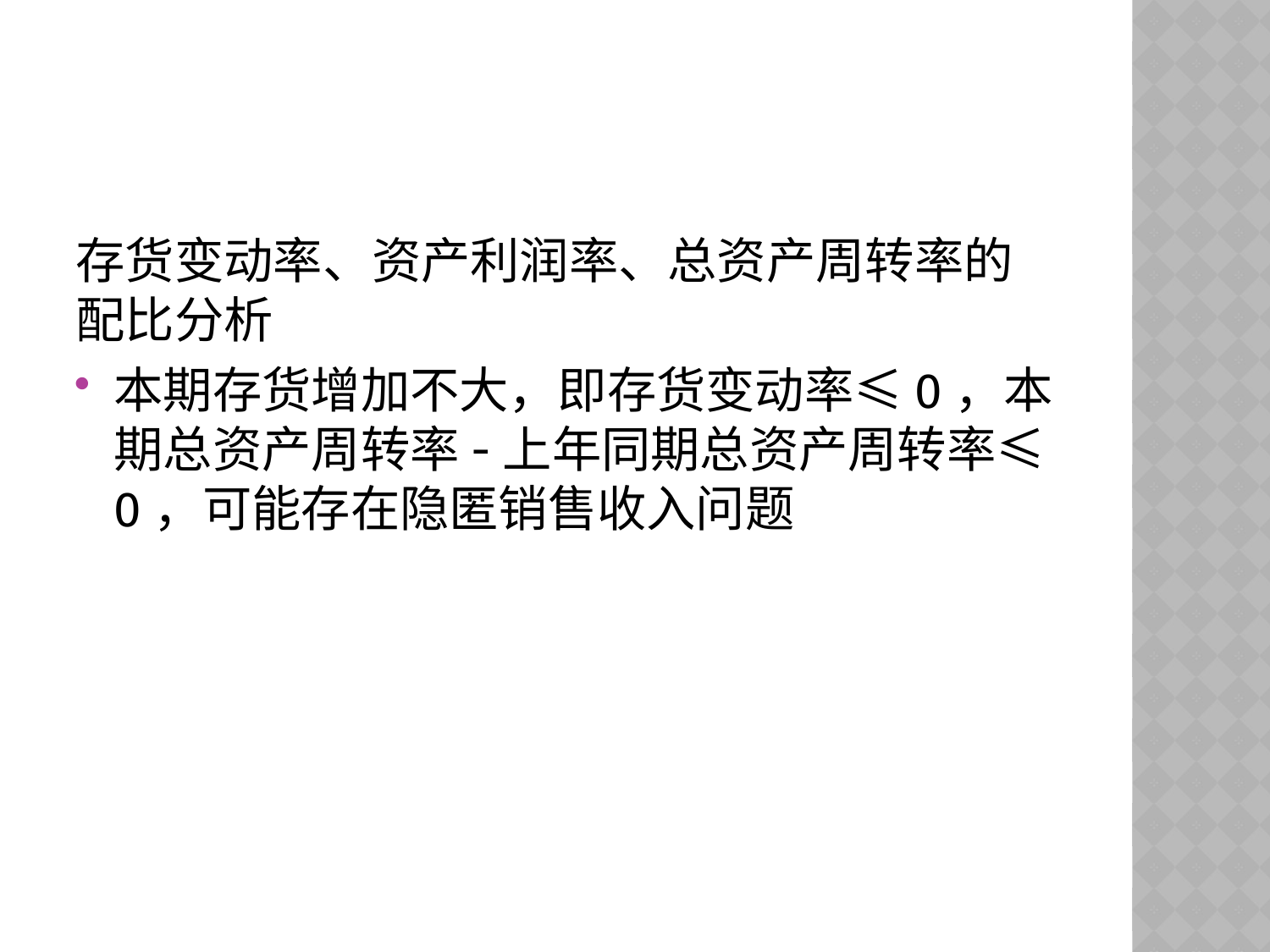

#
存货变动率、资产利润率、总资产周转率的配比分析
本期存货增加不大，即存货变动率≤0，本期总资产周转率-上年同期总资产周转率≤0，可能存在隐匿销售收入问题